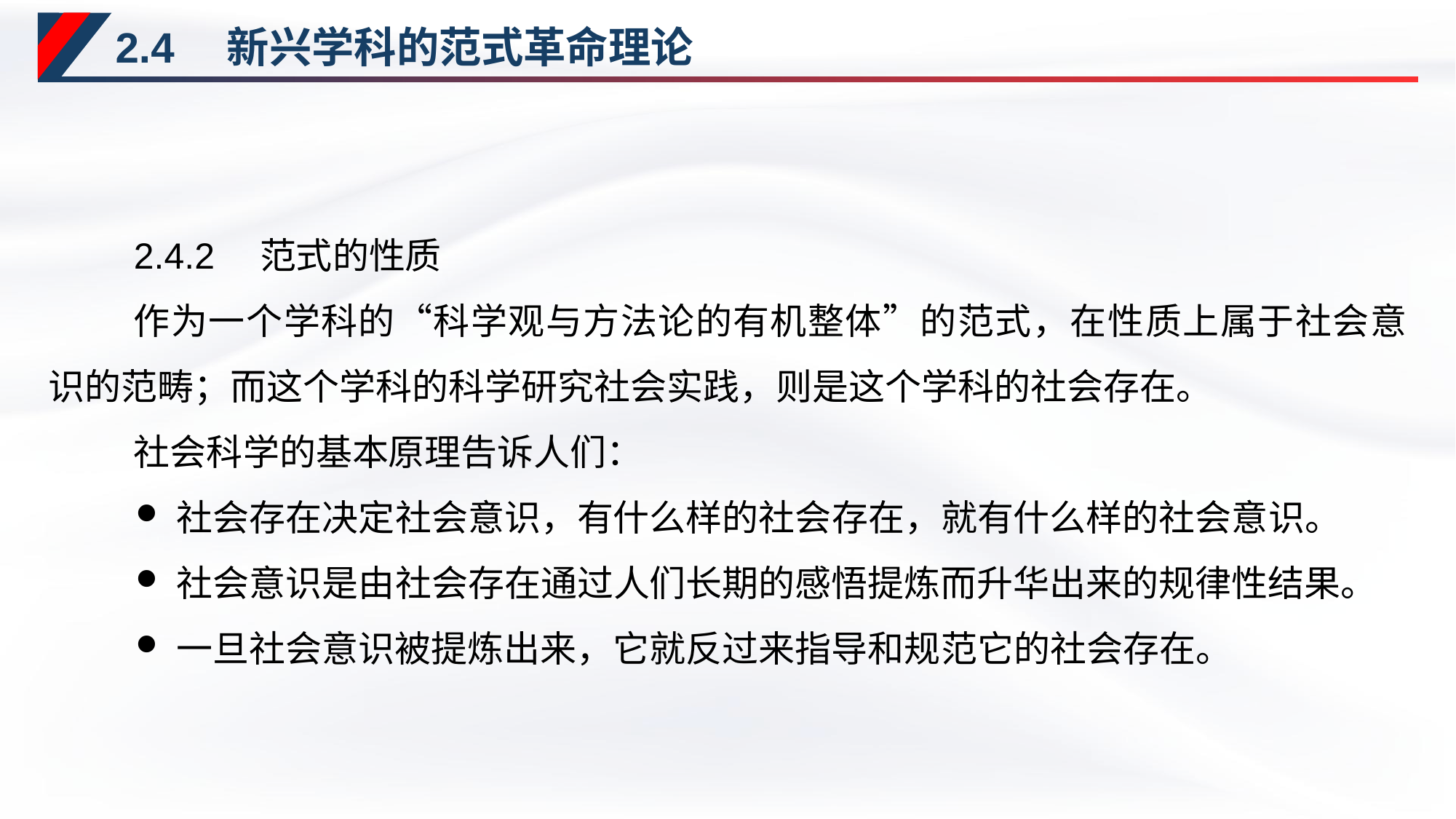

# 2.4　新兴学科的范式革命理论
2.4.2　范式的性质
作为一个学科的“科学观与方法论的有机整体”的范式，在性质上属于社会意识的范畴；而这个学科的科学研究社会实践，则是这个学科的社会存在。
社会科学的基本原理告诉人们：
社会存在决定社会意识，有什么样的社会存在，就有什么样的社会意识。
社会意识是由社会存在通过人们长期的感悟提炼而升华出来的规律性结果。
一旦社会意识被提炼出来，它就反过来指导和规范它的社会存在。